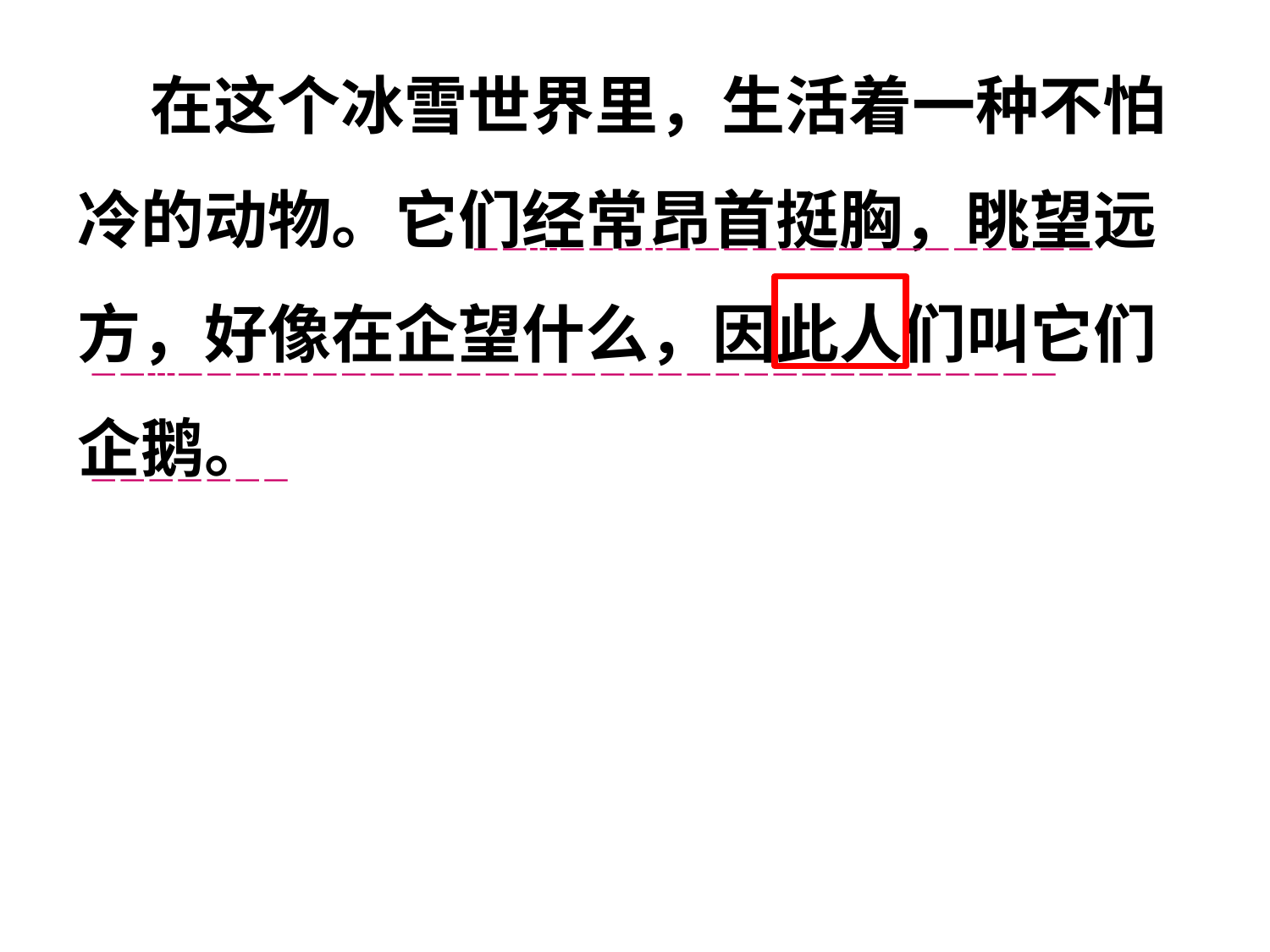

在这个冰雪世界里，生活着一种不怕冷的动物。它们经常昂首挺胸，眺望远方，好像在企望什么，因此人们叫它们企鹅。
——---———--———————————————

——---———--———————————————————————————
———————